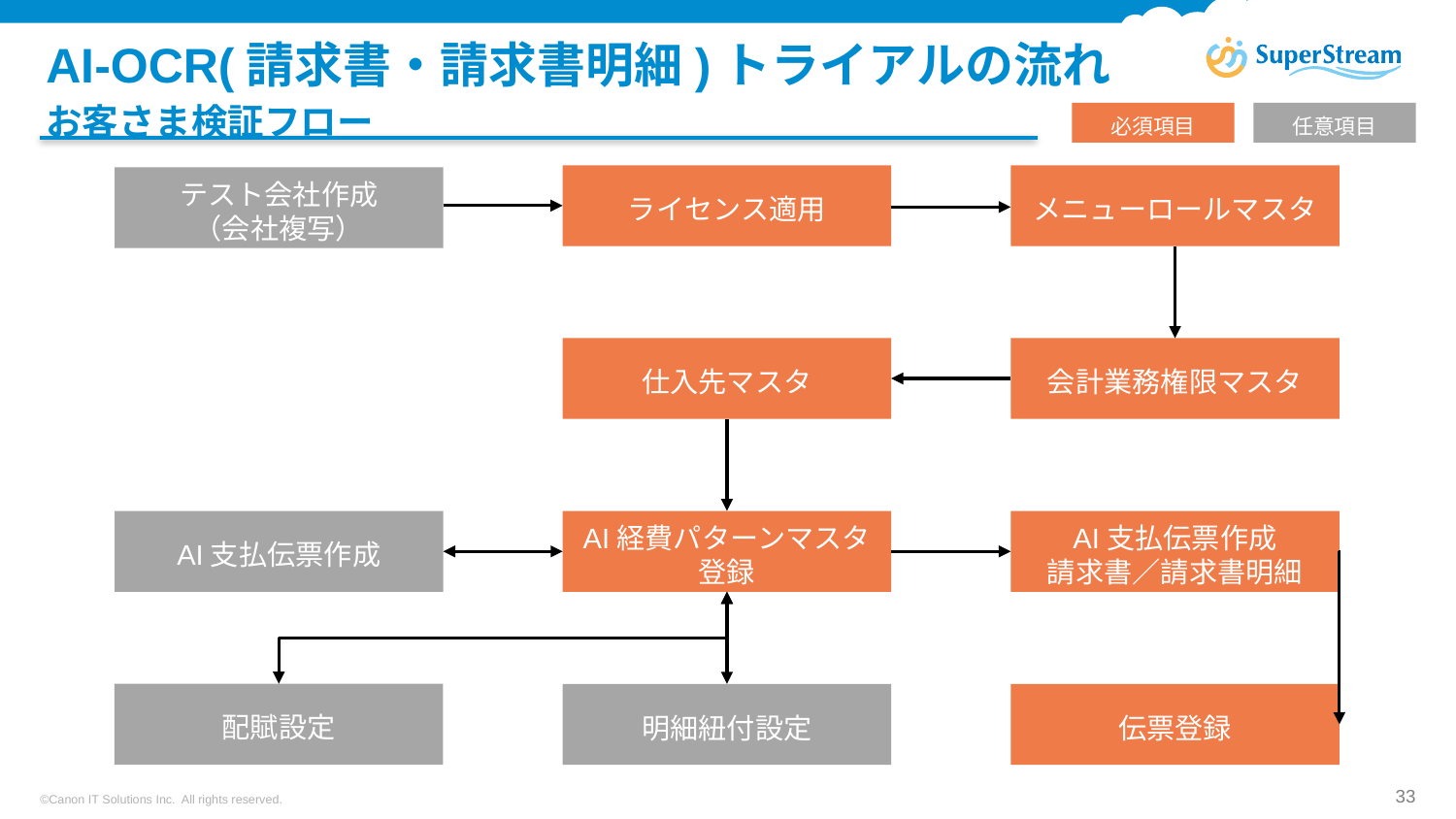

# AI-OCR(請求書・請求書明細)トライアルの流れ
お客さま検証フロー
必須項目
任意項目
ライセンス適用
メニューロールマスタ
テスト会社作成
（会社複写）

仕入先マスタ
会計業務権限マスタ
AI支払伝票作成
AI経費パターンマスタ登録
AI支払伝票作成
請求書／請求書明細
配賦設定
伝票登録
明細紐付設定
©Canon IT Solutions Inc.  All rights reserved.
33